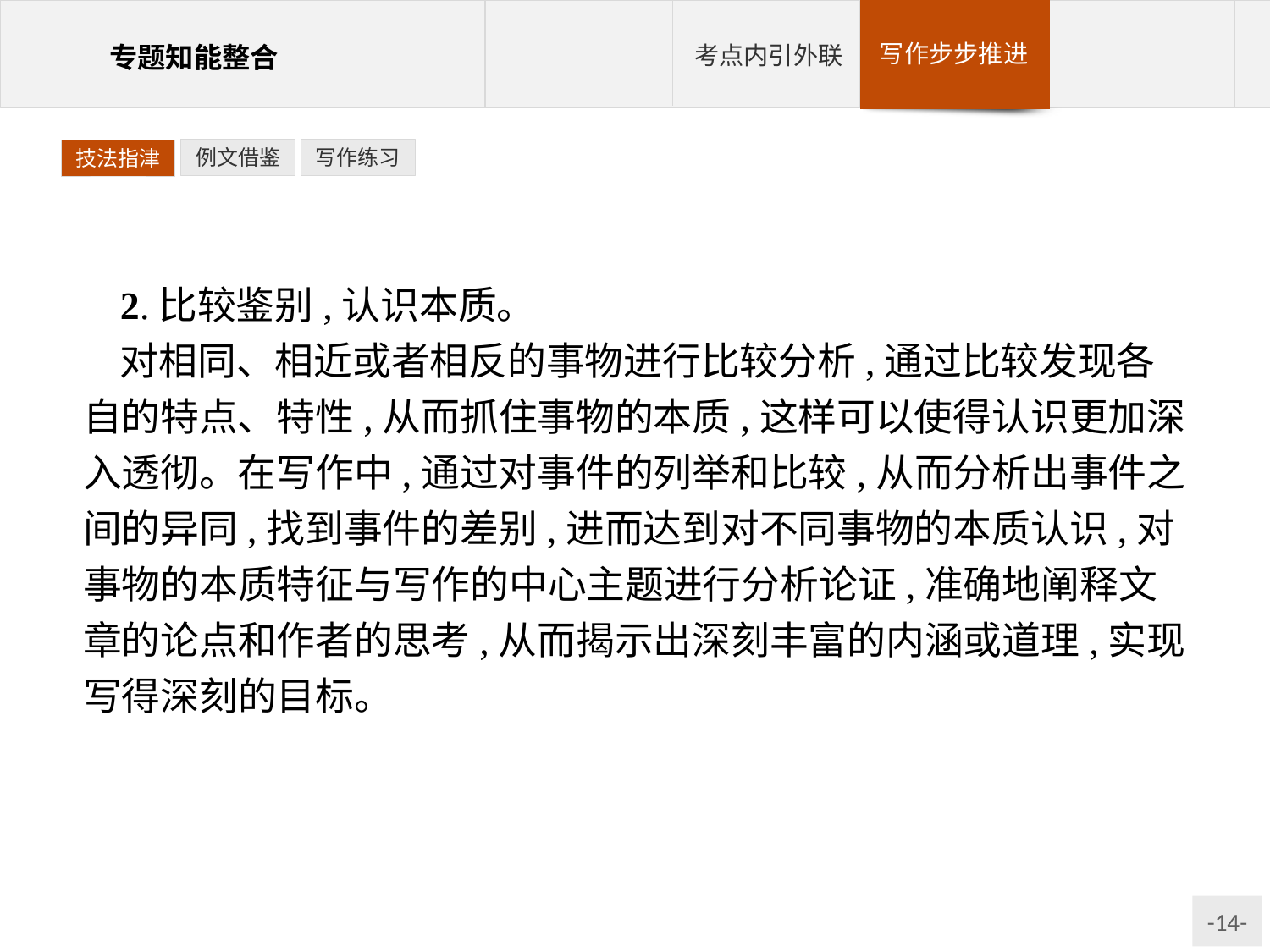

例文借鉴
写作练习
技法指津
2.比较鉴别,认识本质。
对相同、相近或者相反的事物进行比较分析,通过比较发现各自的特点、特性,从而抓住事物的本质,这样可以使得认识更加深入透彻。在写作中,通过对事件的列举和比较,从而分析出事件之间的异同,找到事件的差别,进而达到对不同事物的本质认识,对事物的本质特征与写作的中心主题进行分析论证,准确地阐释文章的论点和作者的思考,从而揭示出深刻丰富的内涵或道理,实现写得深刻的目标。